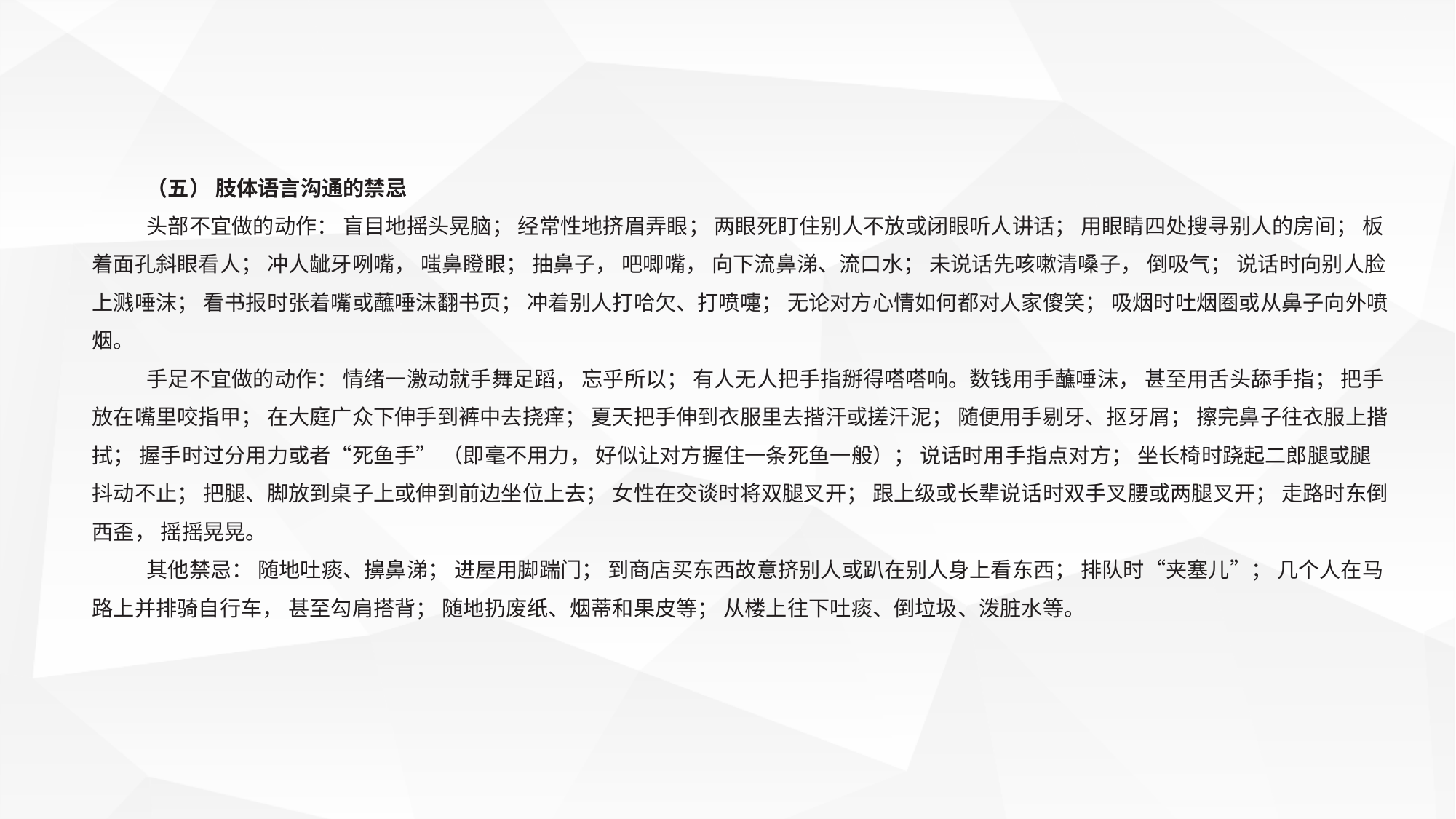

（五） 肢体语言沟通的禁忌
头部不宜做的动作： 盲目地摇头晃脑； 经常性地挤眉弄眼； 两眼死盯住别人不放或闭眼听人讲话； 用眼睛四处搜寻别人的房间； 板着面孔斜眼看人； 冲人龇牙咧嘴， 嗤鼻瞪眼； 抽鼻子， 吧唧嘴， 向下流鼻涕、流口水； 未说话先咳嗽清嗓子， 倒吸气； 说话时向别人脸上溅唾沫； 看书报时张着嘴或蘸唾沫翻书页； 冲着别人打哈欠、打喷嚏； 无论对方心情如何都对人家傻笑； 吸烟时吐烟圈或从鼻子向外喷烟。
手足不宜做的动作： 情绪一激动就手舞足蹈， 忘乎所以； 有人无人把手指掰得嗒嗒响。数钱用手蘸唾沫， 甚至用舌头舔手指； 把手放在嘴里咬指甲； 在大庭广众下伸手到裤中去挠痒； 夏天把手伸到衣服里去揩汗或搓汗泥； 随便用手剔牙、抠牙屑； 擦完鼻子往衣服上揩拭； 握手时过分用力或者“死鱼手” （即毫不用力， 好似让对方握住一条死鱼一般）； 说话时用手指点对方； 坐长椅时跷起二郎腿或腿抖动不止； 把腿、脚放到桌子上或伸到前边坐位上去； 女性在交谈时将双腿叉开； 跟上级或长辈说话时双手叉腰或两腿叉开； 走路时东倒西歪， 摇摇晃晃。
其他禁忌： 随地吐痰、擤鼻涕； 进屋用脚踹门； 到商店买东西故意挤别人或趴在别人身上看东西； 排队时“夹塞儿”； 几个人在马路上并排骑自行车， 甚至勾肩搭背； 随地扔废纸、烟蒂和果皮等； 从楼上往下吐痰、倒垃圾、泼脏水等。